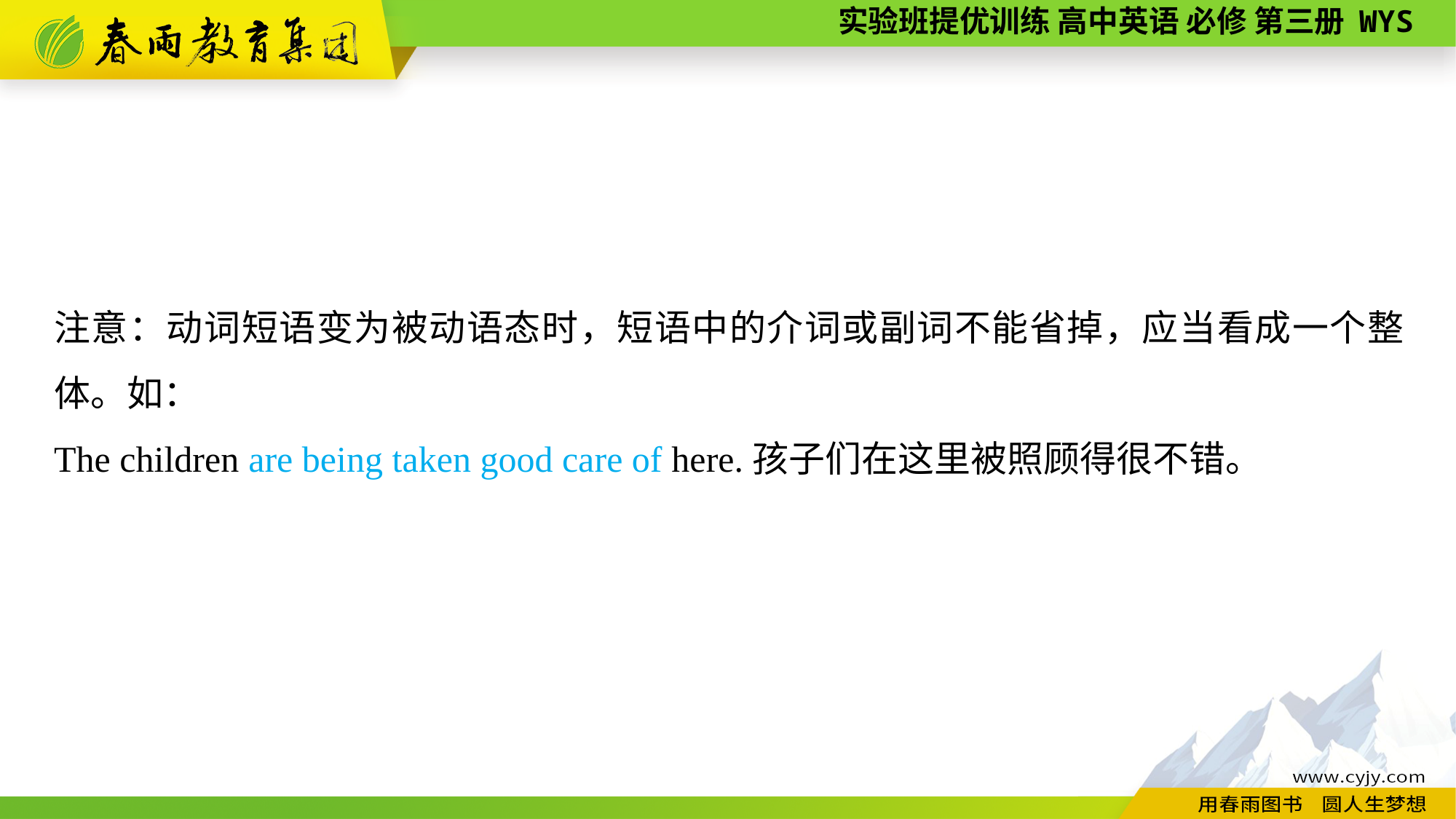

注意：动词短语变为被动语态时，短语中的介词或副词不能省掉，应当看成一个整体。如：
The children are being taken good care of here.孩子们在这里被照顾得很不错。